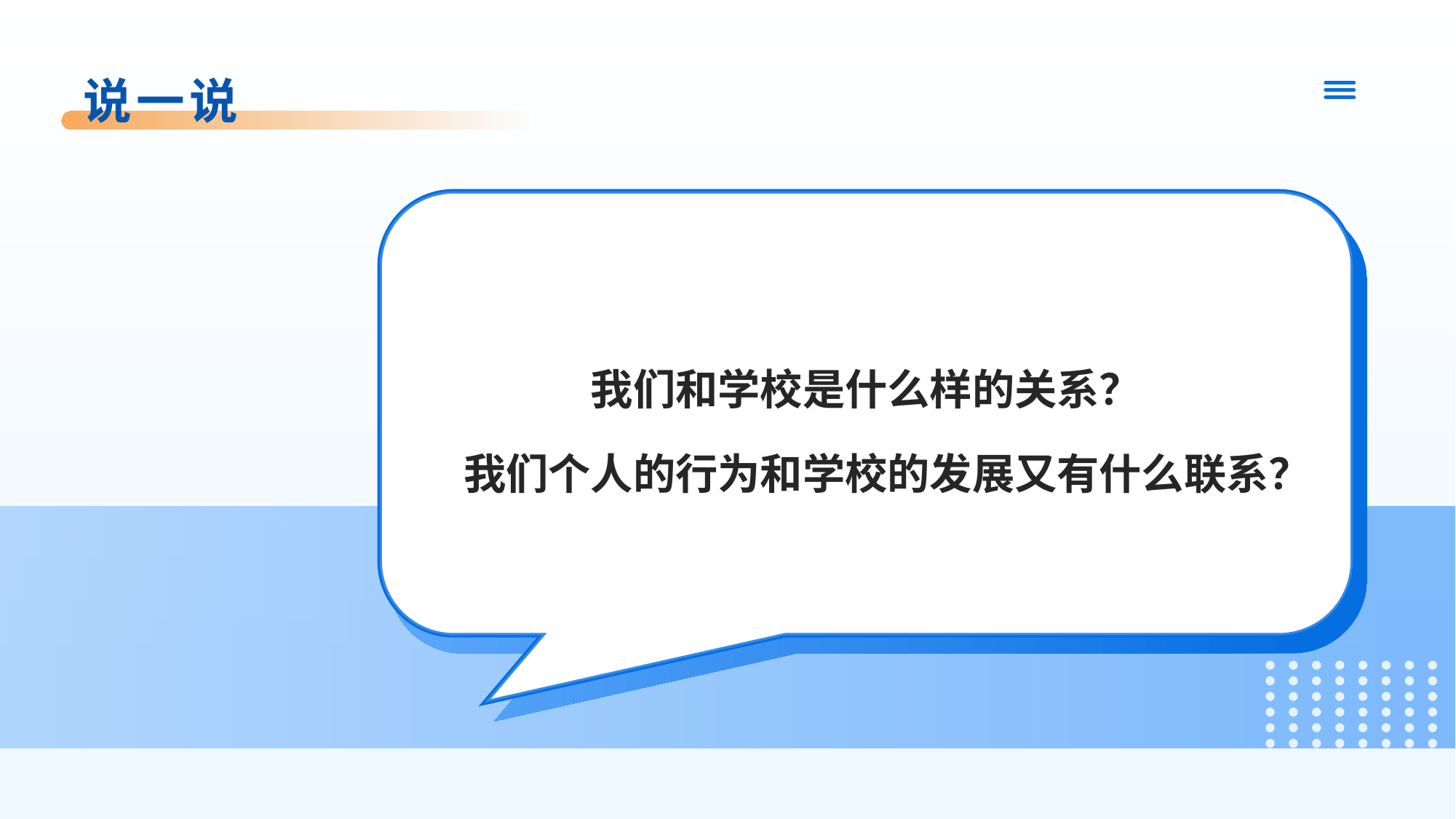

# 说一说

我们和学校是什么样的关系？
我们个人的行为和学校的发展又有什么联系？